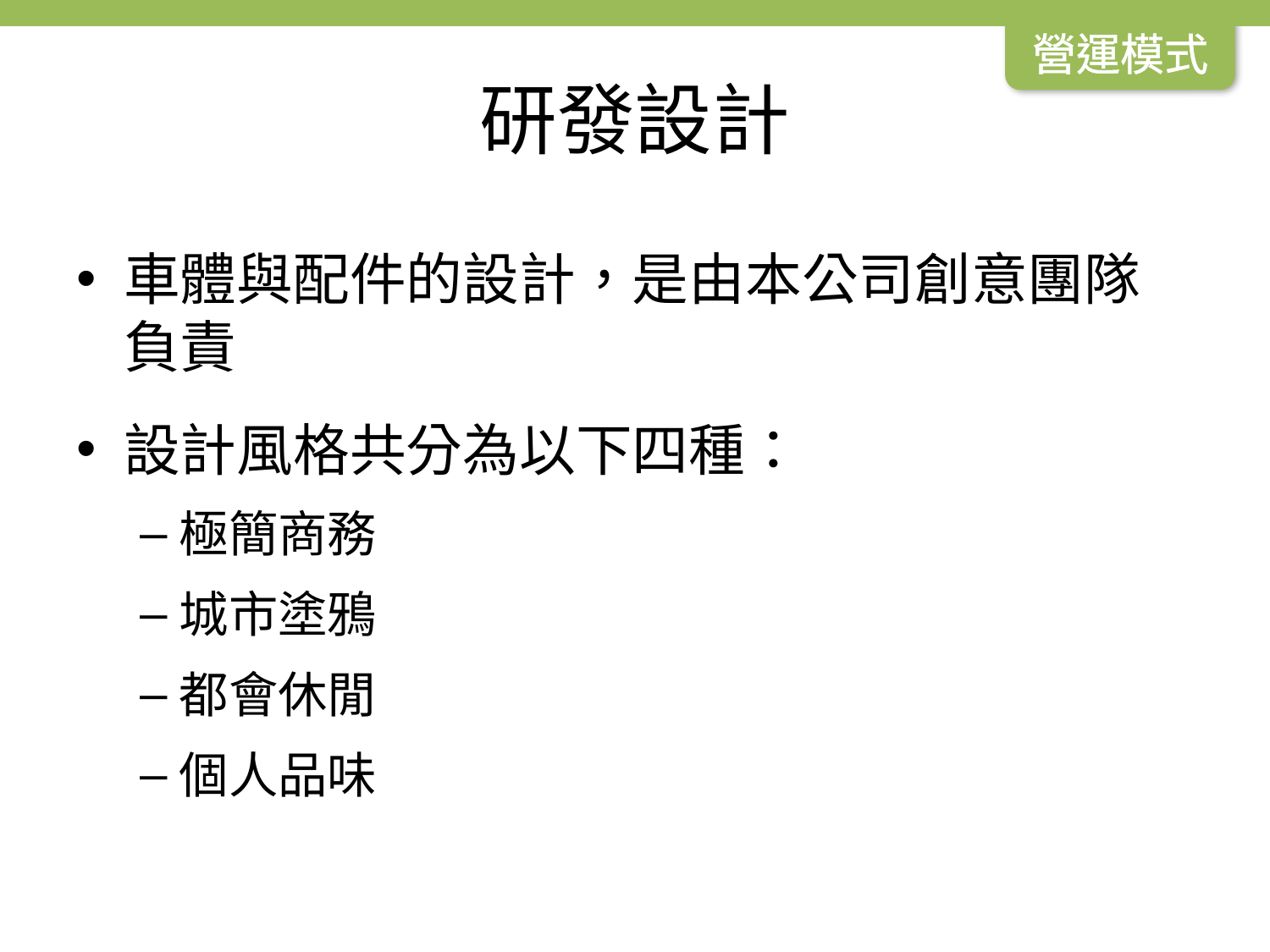

營運模式
# 研發設計
車體與配件的設計，是由本公司創意團隊負責
設計風格共分為以下四種：
極簡商務
城市塗鴉
都會休閒
個人品味